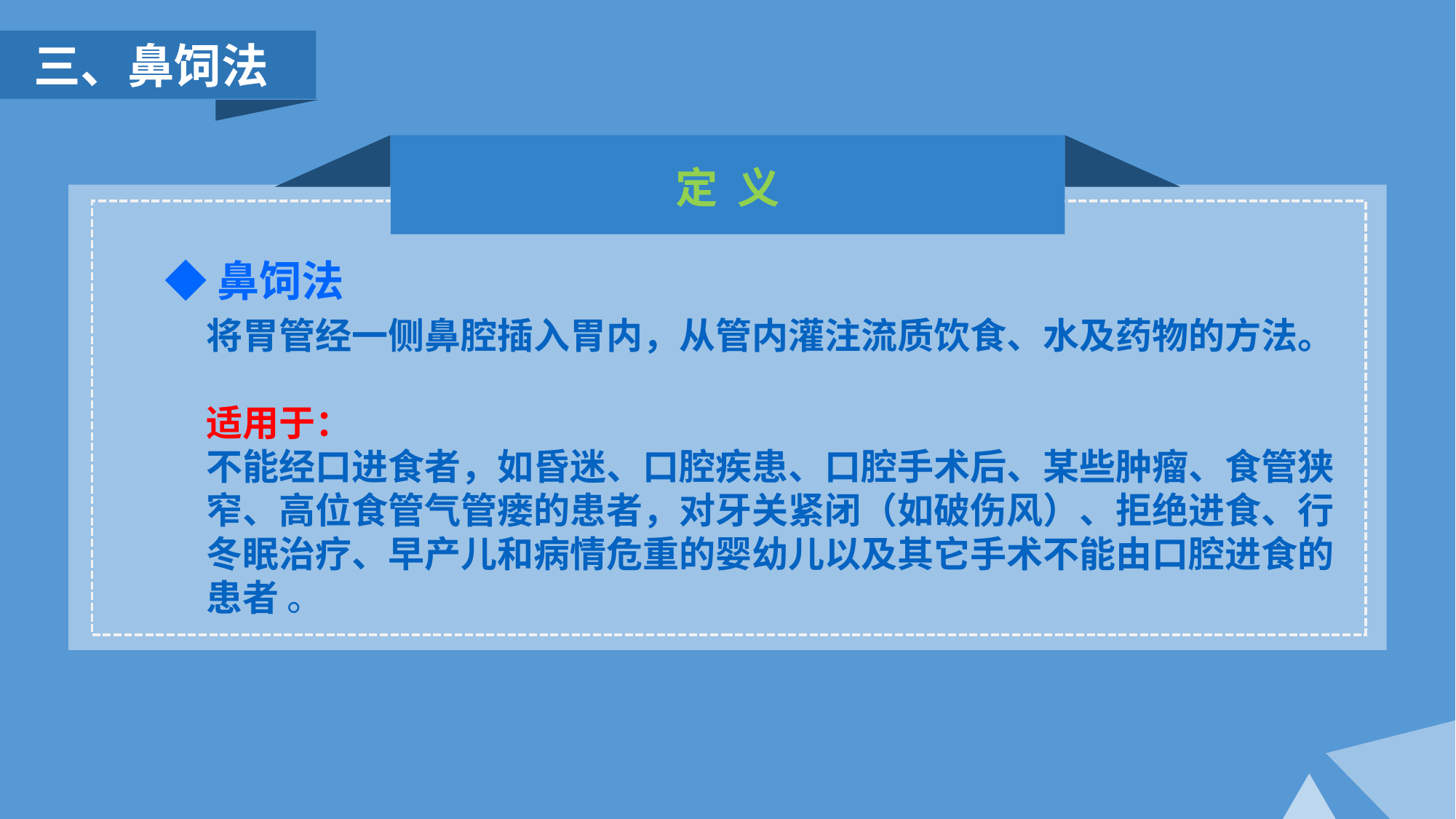

三、鼻饲法

定  义

◆鼻饲法

将胃管经一侧鼻腔插入胃内，从管内灌注流质饮食、水及药物的方法。

适用于：
不能经口进食者，如昏迷、口腔疾患、口腔手术后、某些肿瘤、食管狭窄、高位食管气管瘘的患者，对牙关紧闭（如破伤风）、拒绝进食、行冬眠治疗、早产儿和病情危重的婴幼儿以及其它手术不能由口腔进食的患者 。